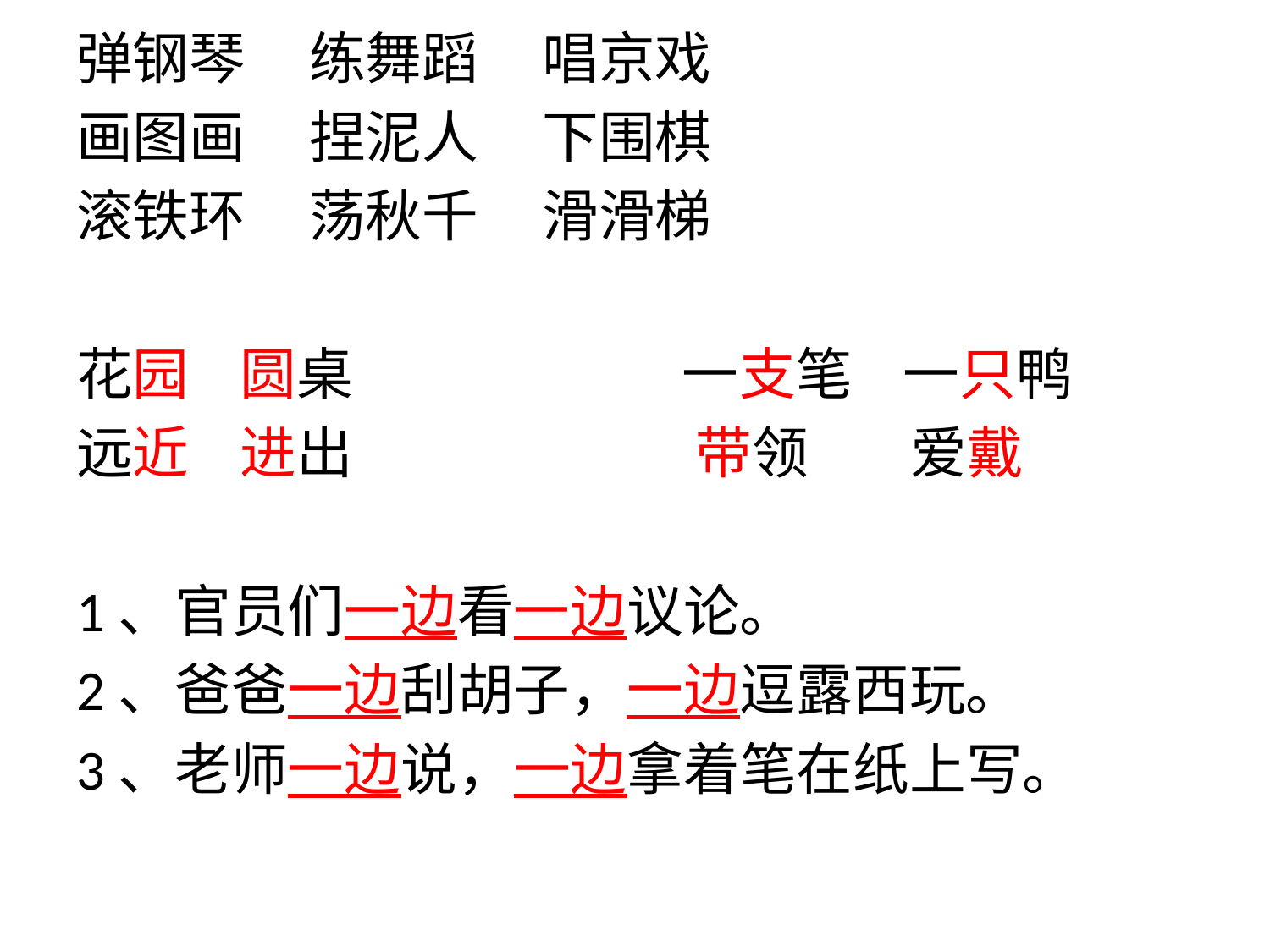

弹钢琴     练舞蹈     唱京戏
画图画     捏泥人     下围棋
滚铁环     荡秋千     滑滑梯

花园    圆桌                          一支笔    一只鸭
远近    进出                           带领        爱戴

1、官员们一边看一边议论。
2、爸爸一边刮胡子，一边逗露西玩。
3、老师一边说，一边拿着笔在纸上写。